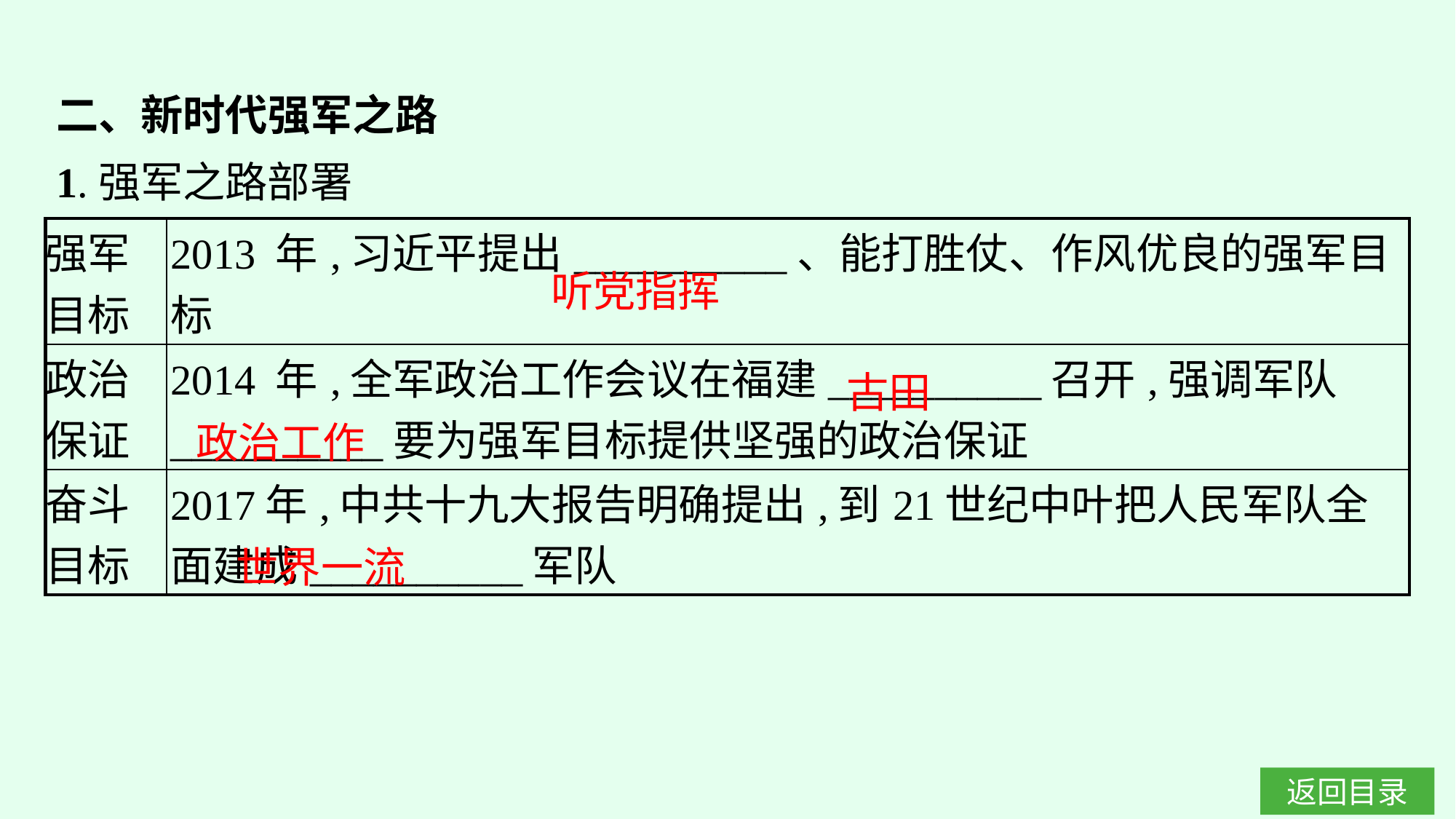

二、新时代强军之路
1.强军之路部署
| 强军 目标 | 2013 年,习近平提出\_\_\_\_\_\_\_\_\_\_、能打胜仗、作风优良的强军目标 |
| --- | --- |
| 政治 保证 | 2014 年,全军政治工作会议在福建\_\_\_\_\_\_\_\_\_\_召开,强调军队\_\_\_\_\_\_\_\_\_\_要为强军目标提供坚强的政治保证 |
| 奋斗 目标 | 2017年,中共十九大报告明确提出,到21世纪中叶把人民军队全面建成\_\_\_\_\_\_\_\_\_\_军队 |
听党指挥
古田
政治工作
世界一流